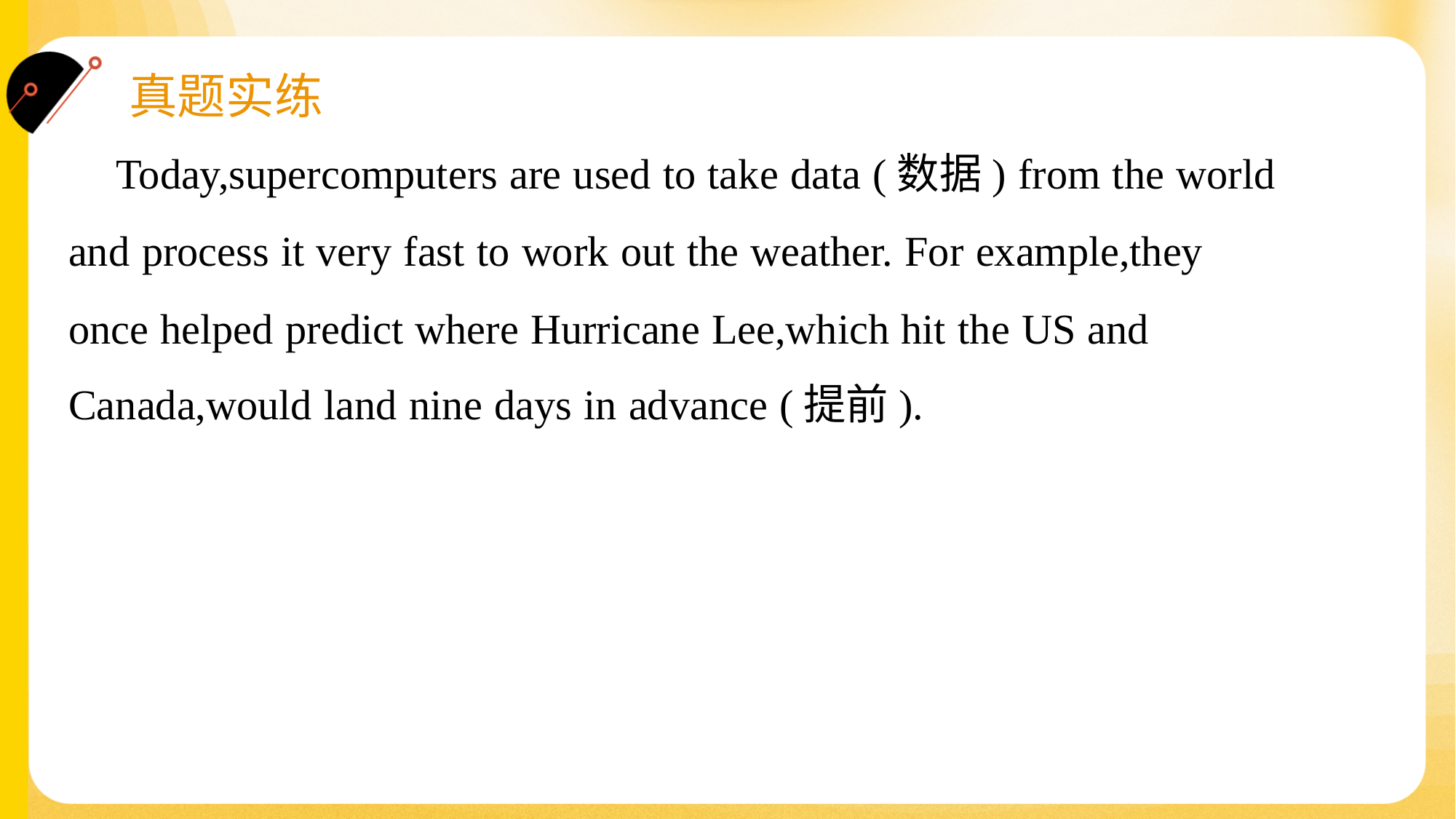

Today,supercomputers are used to take data (数据) from the world
and process it very fast to work out the weather. For example,they
once helped predict where Hurricane Lee,which hit the US and
Canada,would land nine days in advance (提前).#2.5